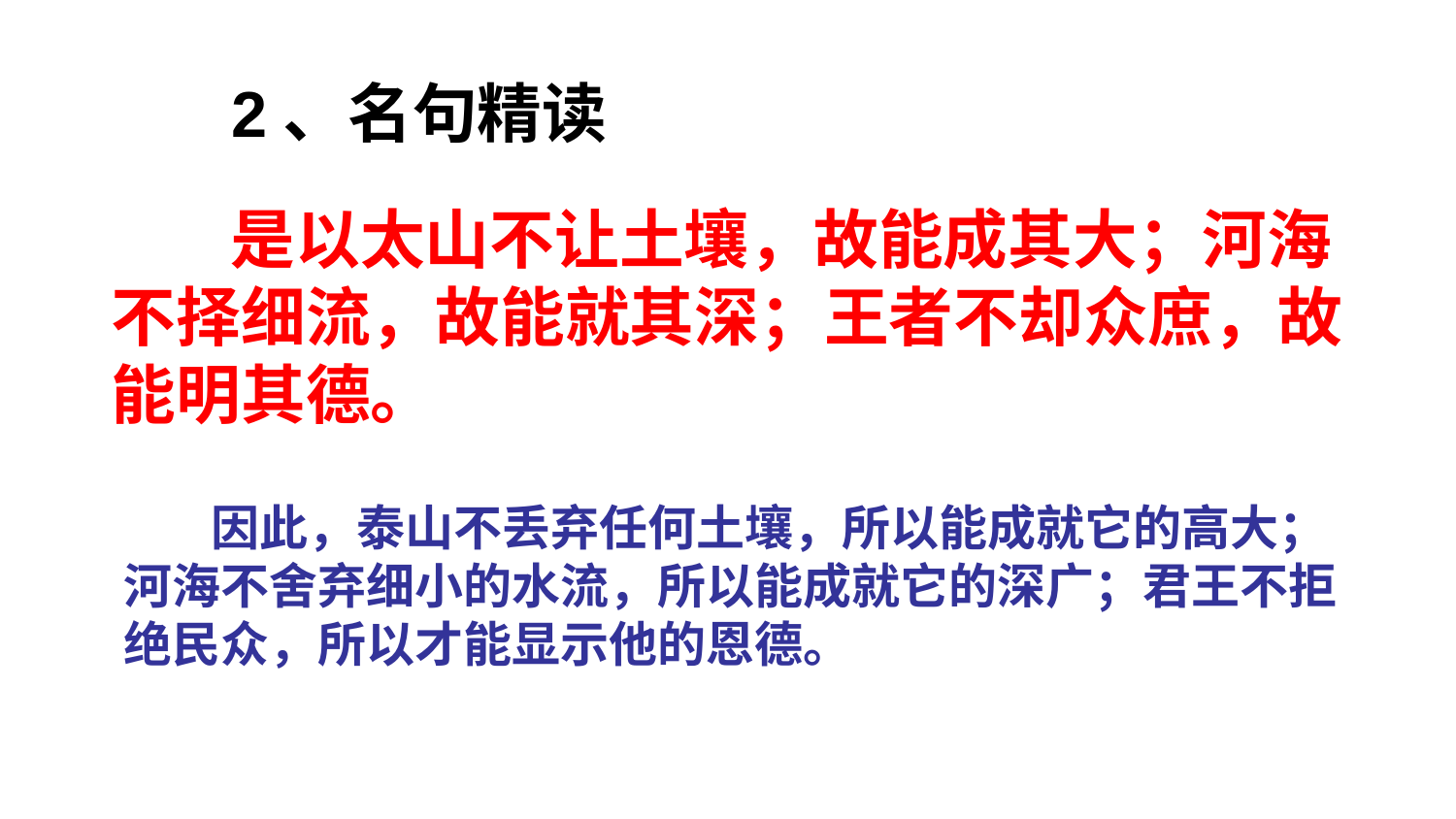

2、名句精读
       是以太山不让土壤，故能成其大；河海不择细流，故能就其深；王者不却众庶，故能明其德。
       因此，泰山不丢弃任何土壤，所以能成就它的高大；河海不舍弃细小的水流，所以能成就它的深广；君王不拒绝民众，所以才能显示他的恩德。